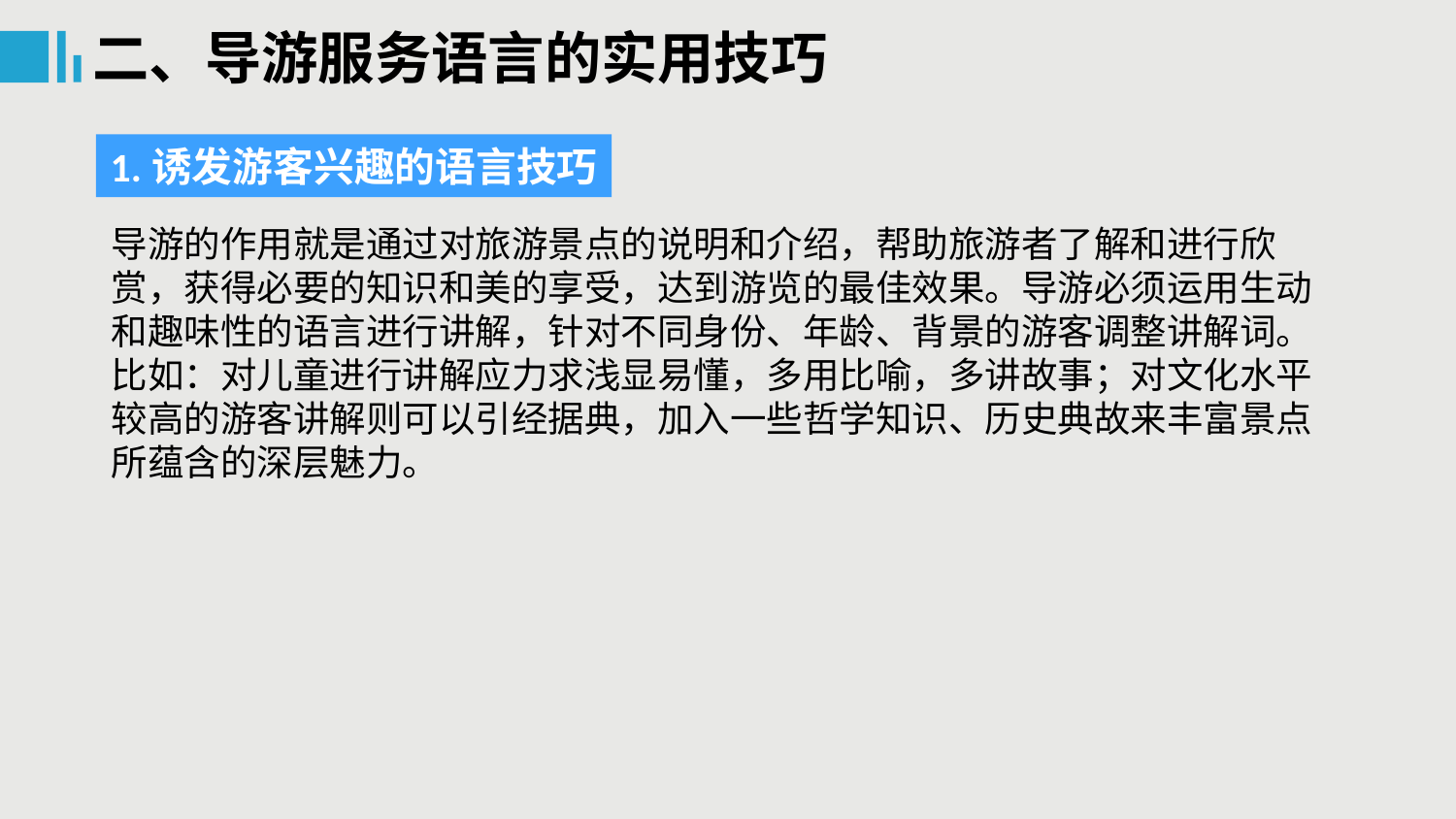

二、导游服务语言的实用技巧

1.诱发游客兴趣的语言技巧
导游的作用就是通过对旅游景点的说明和介绍，帮助旅游者了解和进行欣赏，获得必要的知识和美的享受，达到游览的最佳效果。导游必须运用生动和趣味性的语言进行讲解，针对不同身份、年龄、背景的游客调整讲解词。比如：对儿童进行讲解应力求浅显易懂，多用比喻，多讲故事；对文化水平较高的游客讲解则可以引经据典，加入一些哲学知识、历史典故来丰富景点所蕴含的深层魅力。